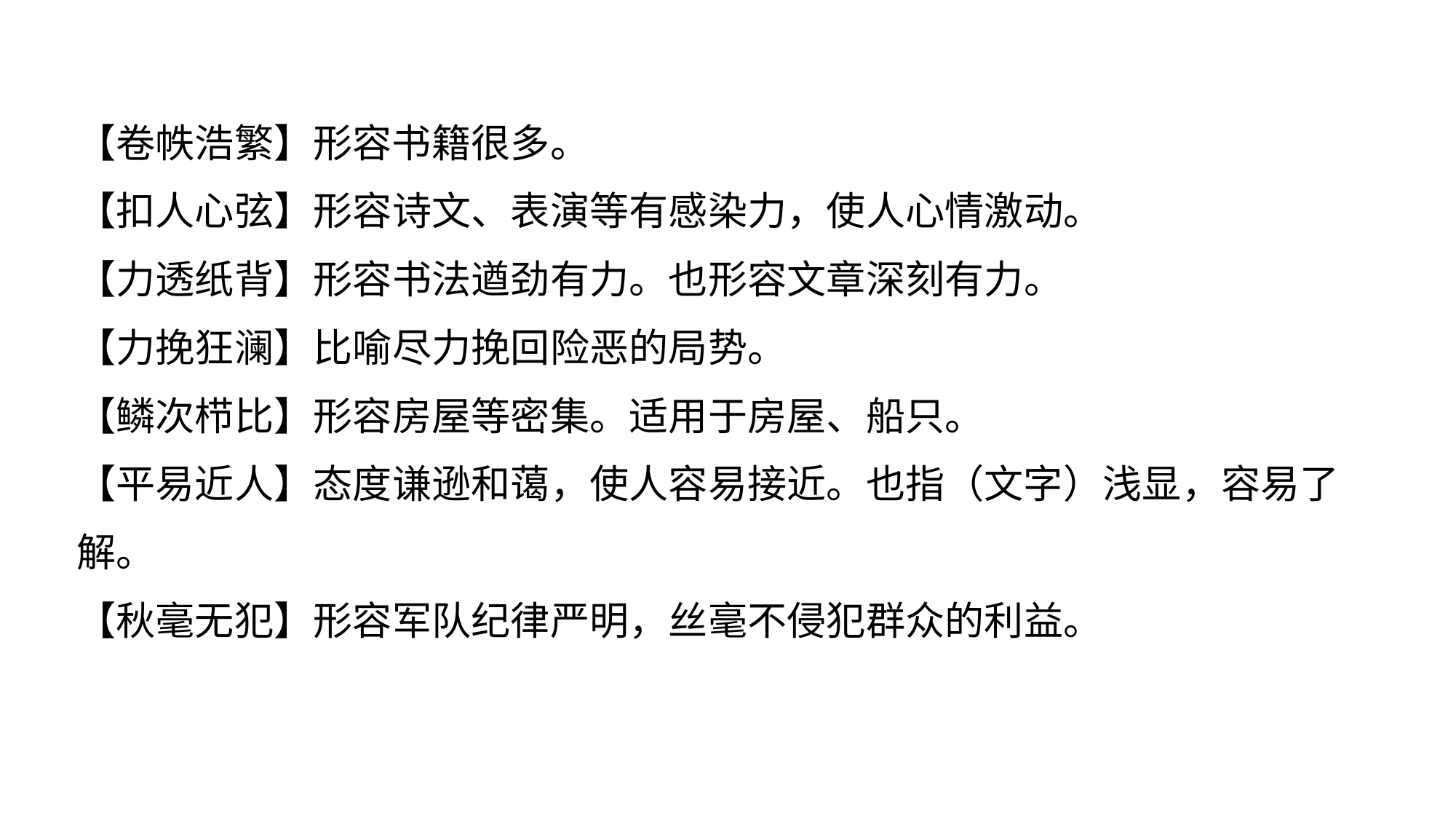

【卷帙浩繁】形容书籍很多。
【扣人心弦】形容诗文、表演等有感染力，使人心情激动。
【力透纸背】形容书法遒劲有力。也形容文章深刻有力。
【力挽狂澜】比喻尽力挽回险恶的局势。
【鳞次栉比】形容房屋等密集。适用于房屋、船只。
【平易近人】态度谦逊和蔼，使人容易接近。也指（文字）浅显，容易了解。
【秋毫无犯】形容军队纪律严明，丝毫不侵犯群众的利益。